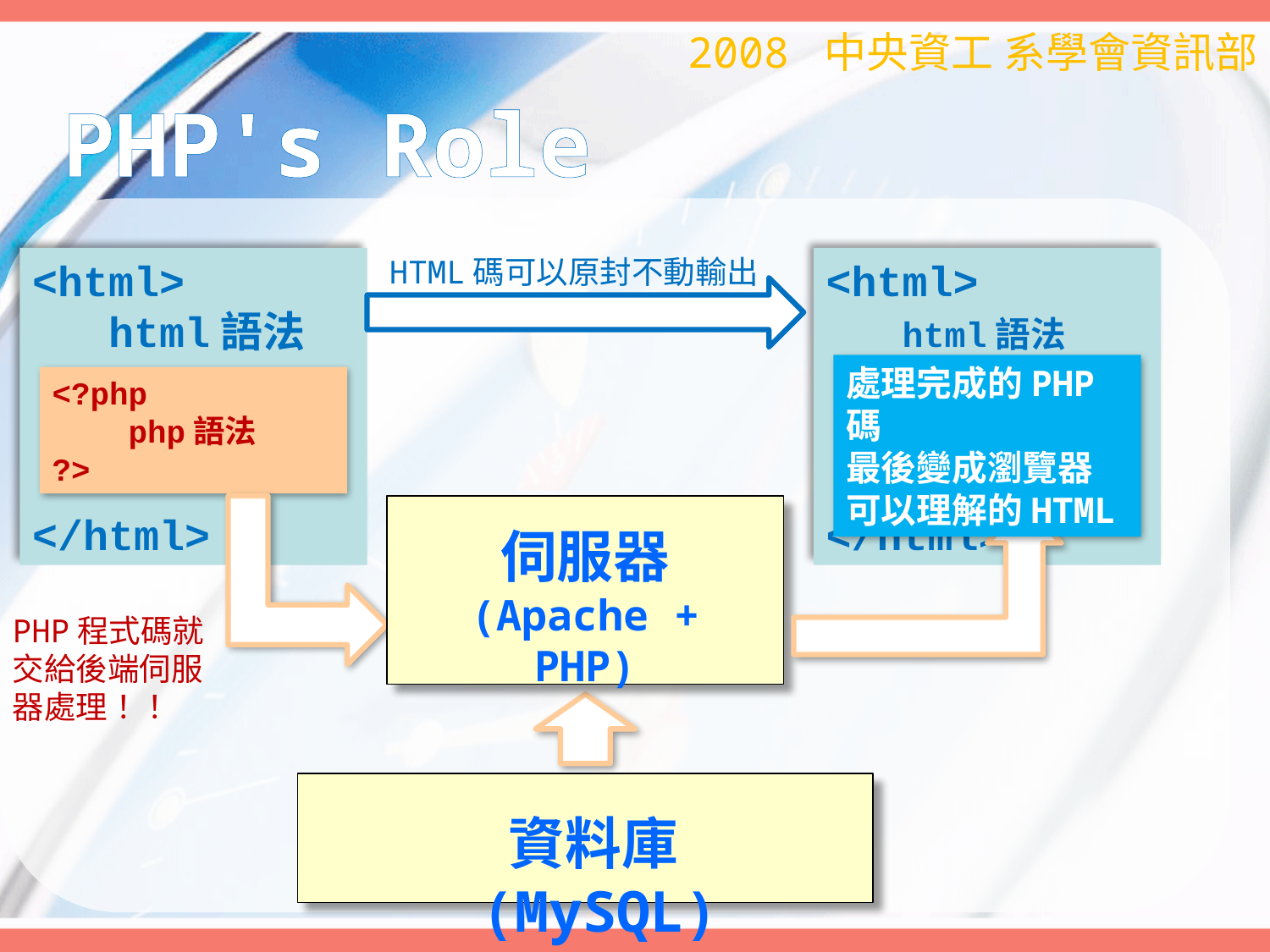

2008 中央資工 系學會資訊部
# PHP's Role

HTML碼可以原封不動輸出
<html>
   html語法

</html>

<html>
   html語法

</html>
處理完成的PHP碼
最後變成瀏覽器可以理解的HTML

<?php
    php語法
?>

伺服器
(Apache + PHP)
PHP程式碼就交給後端伺服器處理！！

資料庫(MySQL)